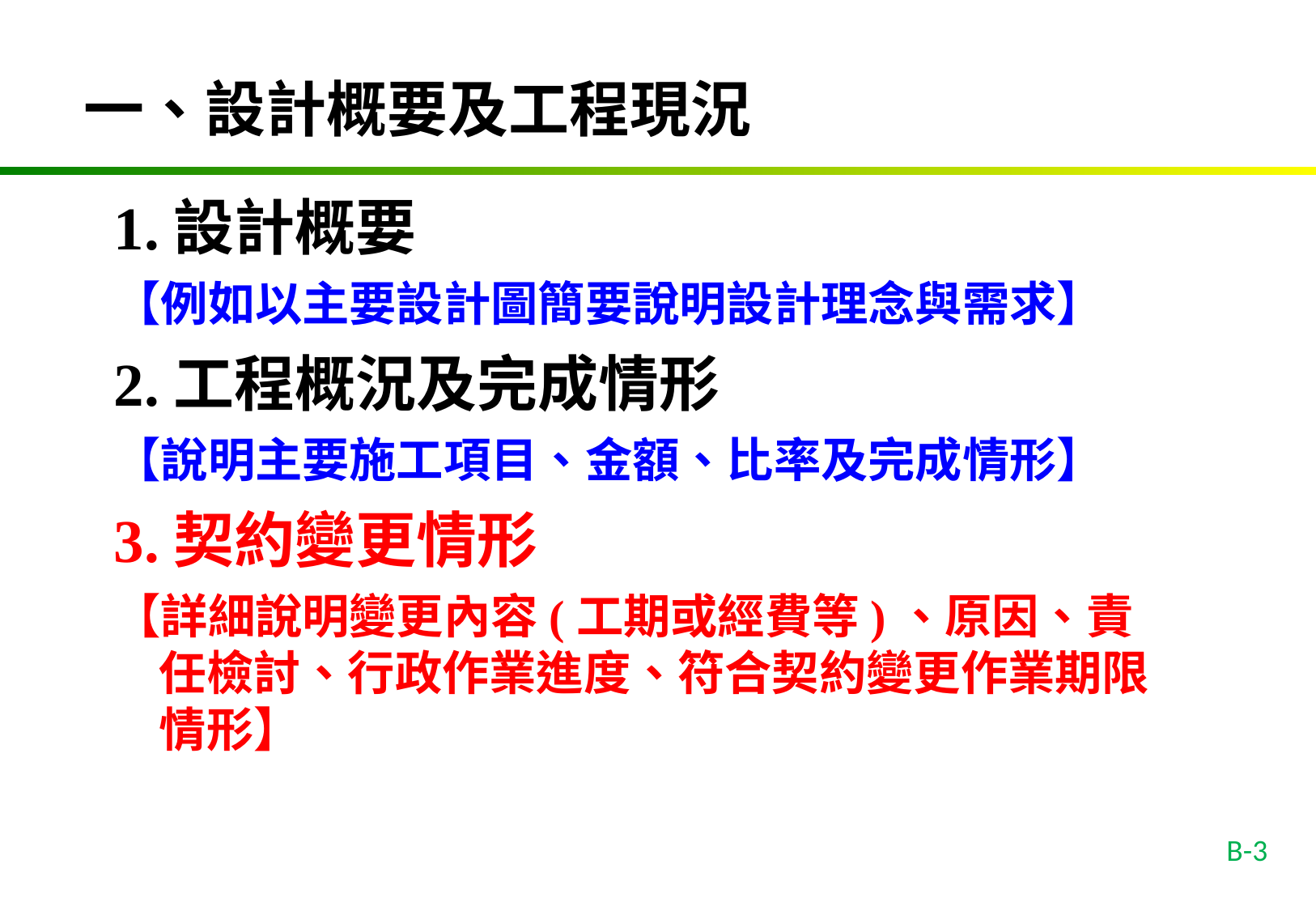

一、設計概要及工程現況

1.設計概要
【例如以主要設計圖簡要說明設計理念與需求】
2.工程概況及完成情形
【說明主要施工項目、金額、比率及完成情形】
3.契約變更情形
【詳細說明變更內容(工期或經費等)、原因、責任檢討、行政作業進度、符合契約變更作業期限情形】

B-3